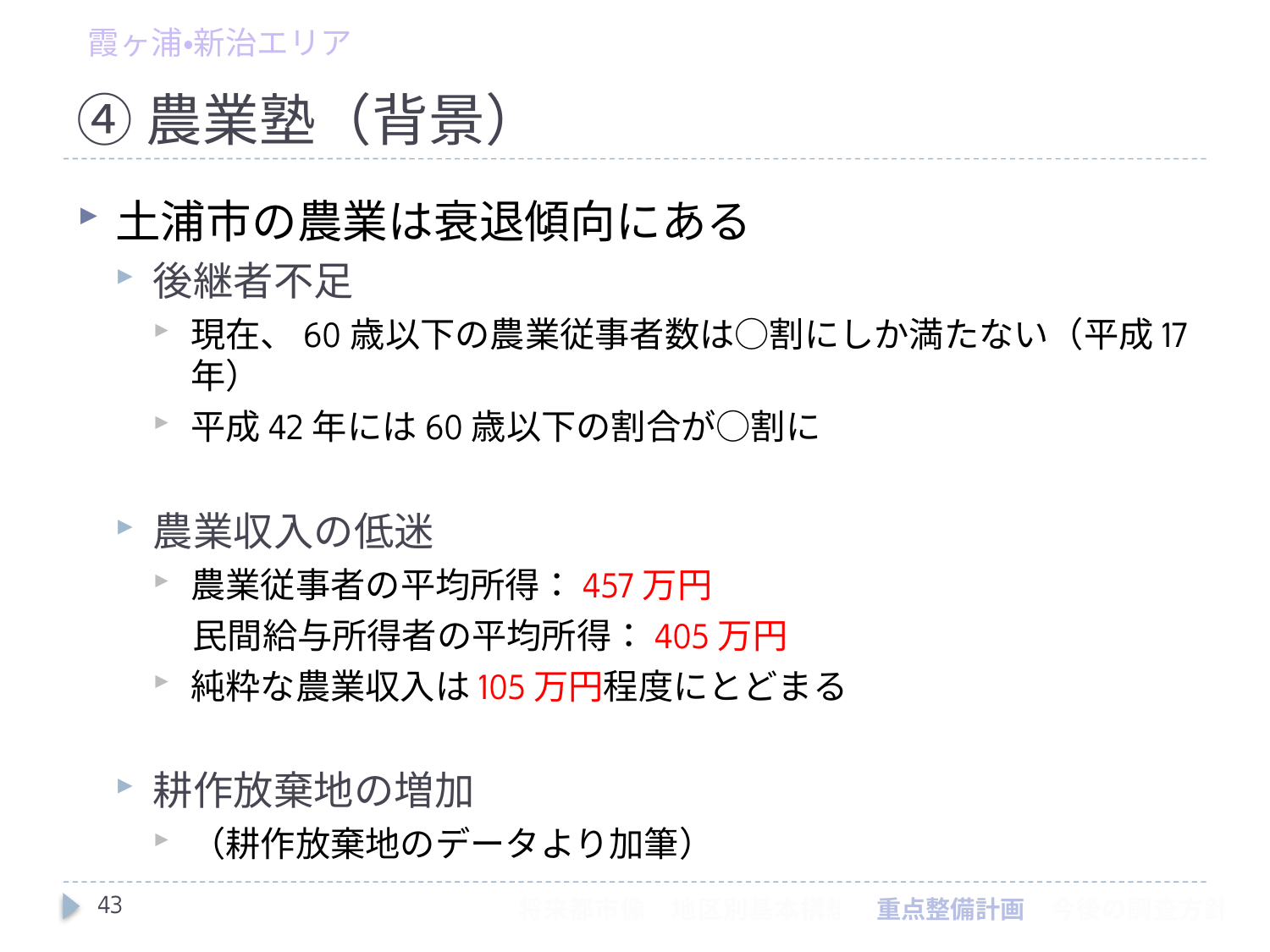

霞ヶ浦・新治エリア
# ④農業塾（背景）
土浦市の農業は衰退傾向にある
後継者不足
現在、60歳以下の農業従事者数は○割にしか満たない（平成17年）
平成42年には60歳以下の割合が○割に

農業収入の低迷
農業従事者の平均所得：457万円
    民間給与所得者の平均所得：405万円
純粋な農業収入は105万円程度にとどまる

耕作放棄地の増加
（耕作放棄地のデータより加筆）

43
将来都市像　地区別基本構想　重点整備計画　今後の調査方針